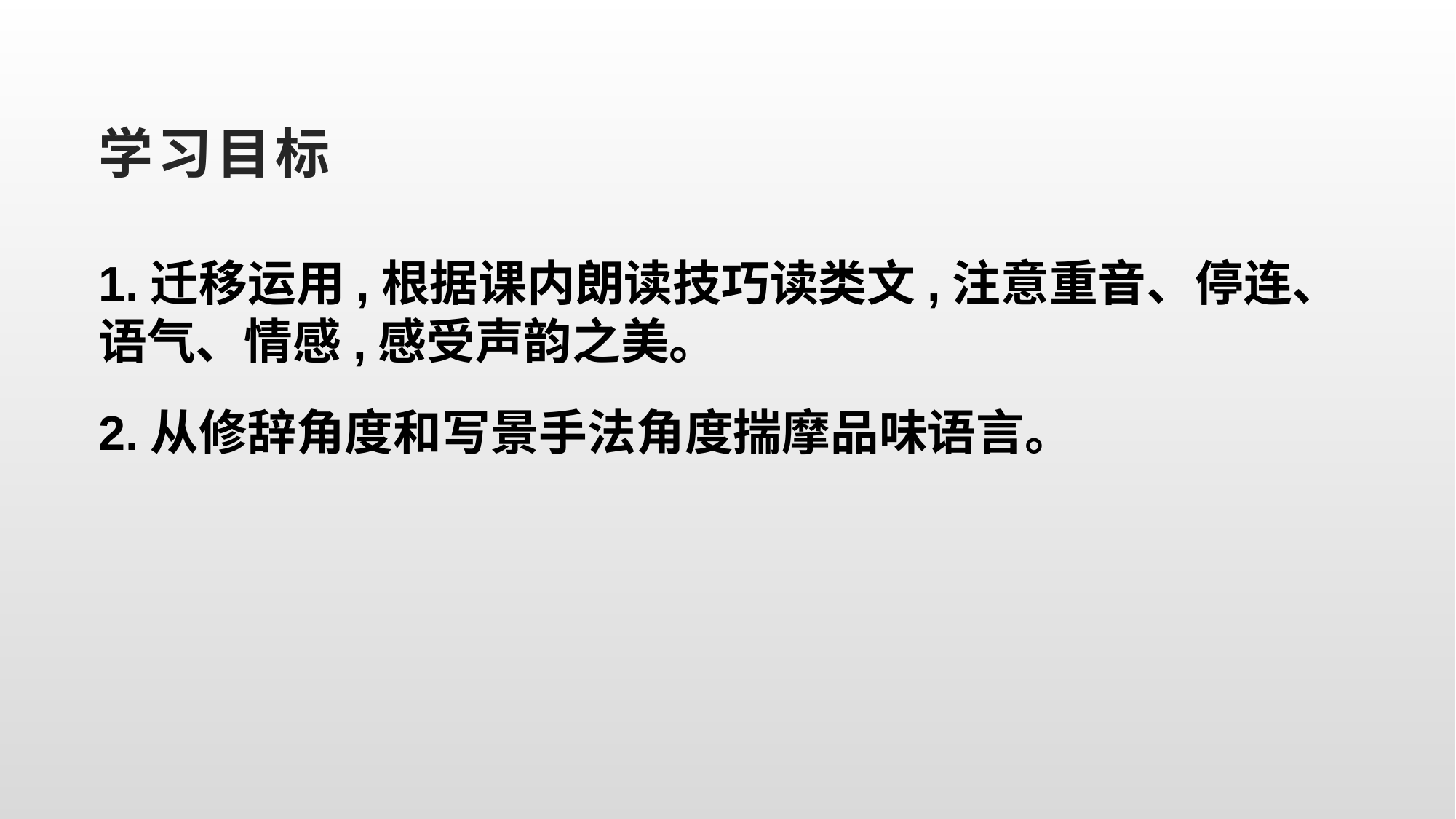

# 学习目标
1.迁移运用,根据课内朗读技巧读类文,注意重音、停连、语气、情感,感受声韵之美。

2.从修辞角度和写景手法角度揣摩品味语言。